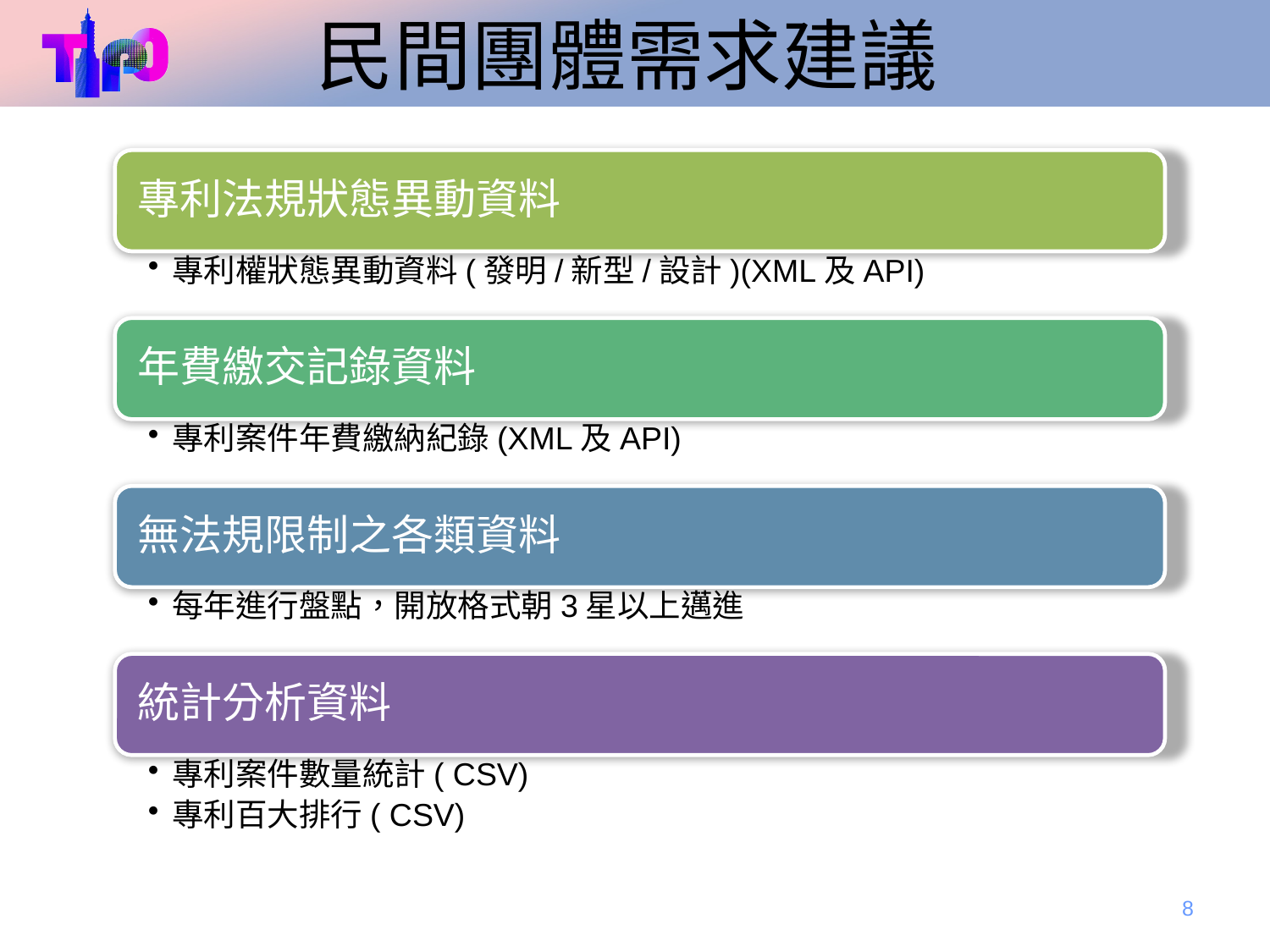

# 民間團體需求建議
專利法規狀態異動資料
專利權狀態異動資料(發明/新型/設計)(XML及API)
年費繳交記錄資料
專利案件年費繳納紀錄(XML及API)
無法規限制之各類資料
每年進行盤點，開放格式朝3星以上邁進
統計分析資料
專利案件數量統計( CSV)
專利百大排行( CSV)
8